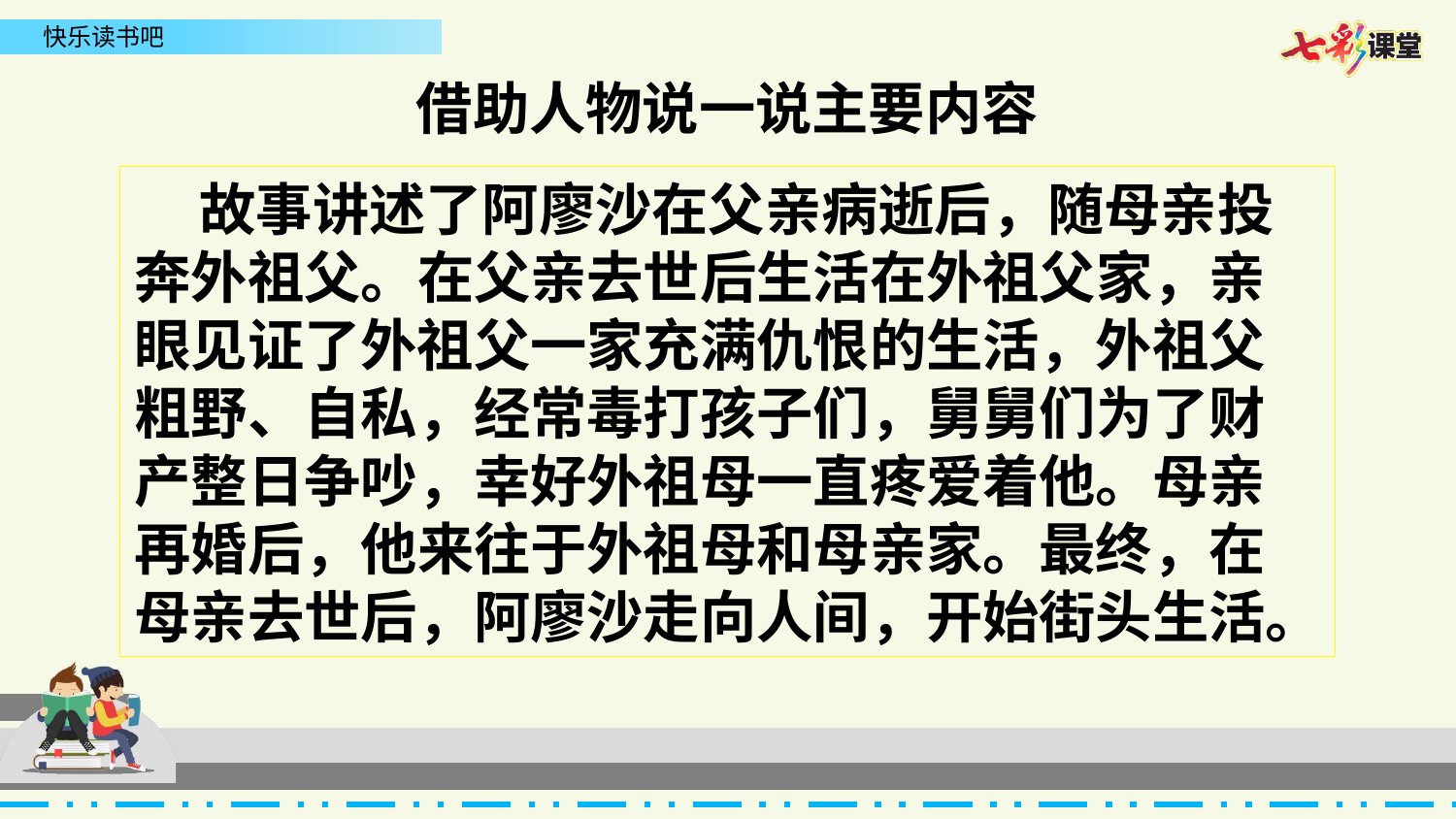

借助人物说一说主要内容
    故事讲述了阿廖沙在父亲病逝后，随母亲投奔外祖父。在父亲去世后生活在外祖父家，亲眼见证了外祖父一家充满仇恨的生活，外祖父粗野、自私，经常毒打孩子们，舅舅们为了财产整日争吵，幸好外祖母一直疼爱着他。母亲再婚后，他来往于外祖母和母亲家。最终，在母亲去世后，阿廖沙走向人间，开始街头生活。